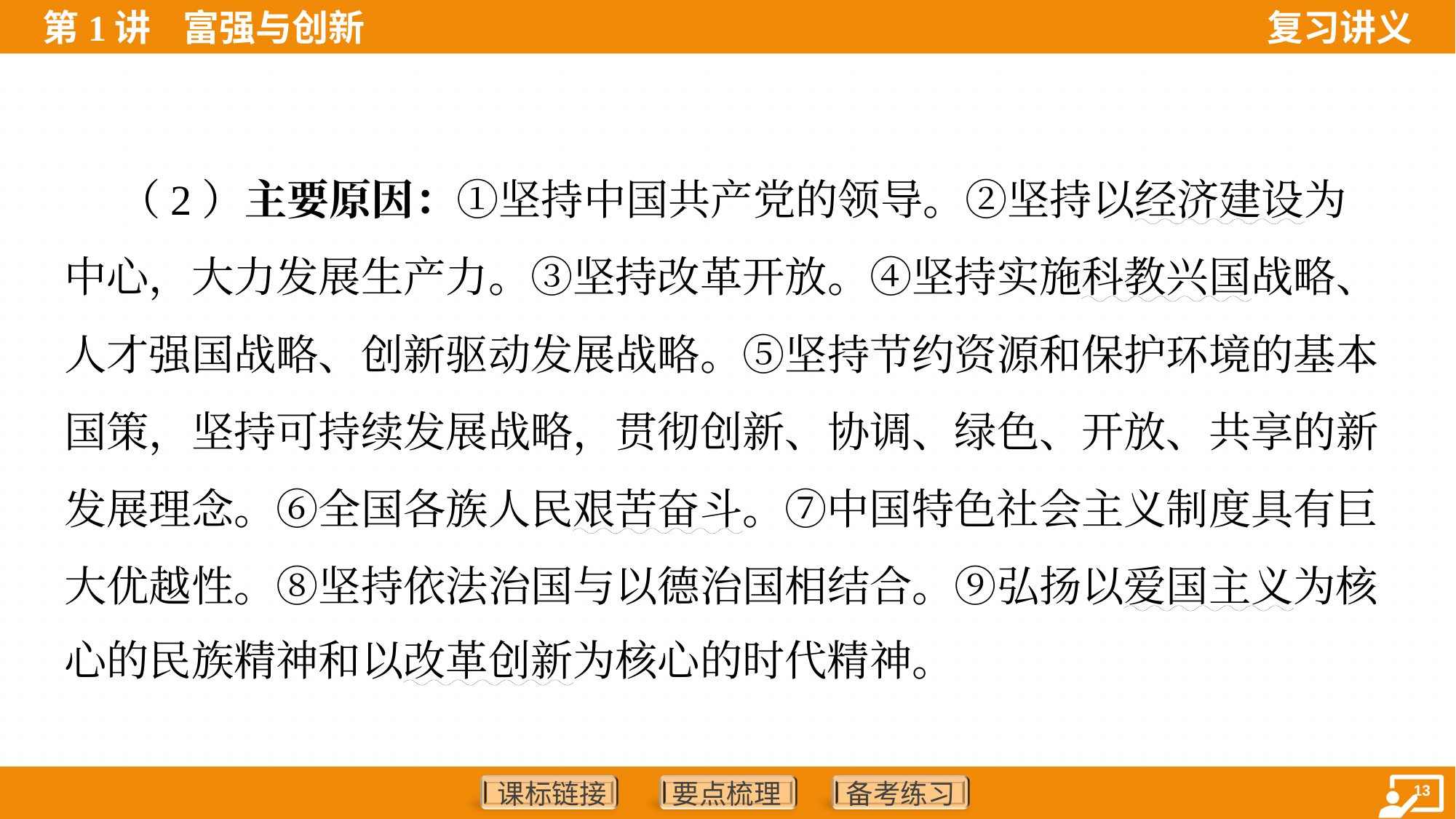

（2）主要原因：①坚持中国共产党的领导。②坚持以经济建设为
中心，大力发展生产力。③坚持改革开放。④坚持实施科教兴国战略、
人才强国战略、创新驱动发展战略。⑤坚持节约资源和保护环境的基本
国策，坚持可持续发展战略，贯彻创新、协调、绿色、开放、共享的新
发展理念。⑥全国各族人民艰苦奋斗。⑦中国特色社会主义制度具有巨
大优越性。⑧坚持依法治国与以德治国相结合。⑨弘扬以爱国主义为核
心的民族精神和以改革创新为核心的时代精神。